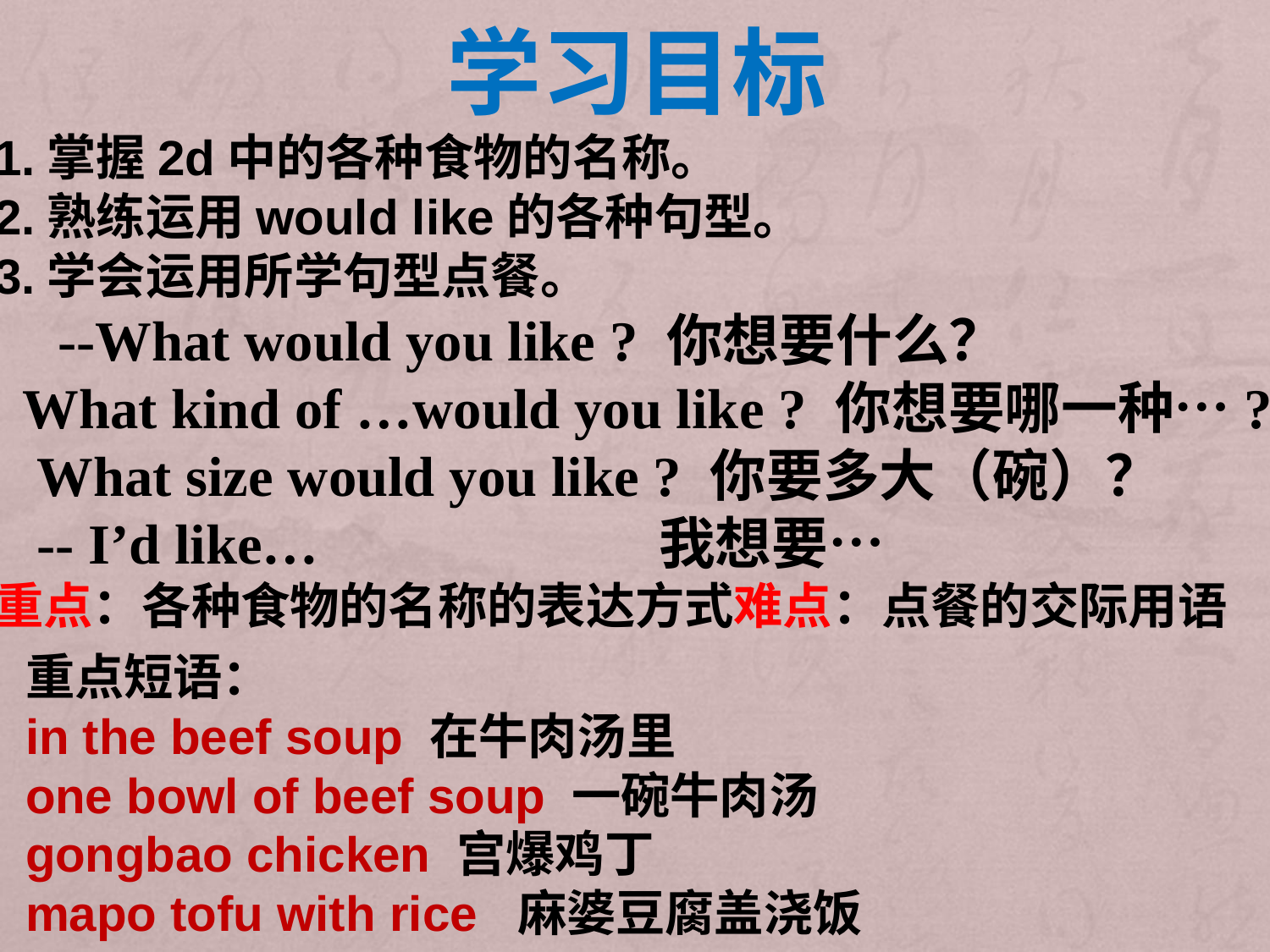

学习目标
1.掌握2d中的各种食物的名称。
2.熟练运用would like的各种句型。
3.学会运用所学句型点餐。
      --What would you like ? 你想要什么？
  What kind of …would you like ? 你想要哪一种…?
   What size would you like ? 你要多大（碗）？
   -- I’d like…                       我想要…
重点：各种食物的名称的表达方式难点：点餐的交际用语

重点短语：
in the beef soup 在牛肉汤里
one bowl of beef soup 一碗牛肉汤
gongbao chicken 宫爆鸡丁
mapo tofu with rice  麻婆豆腐盖浇饭